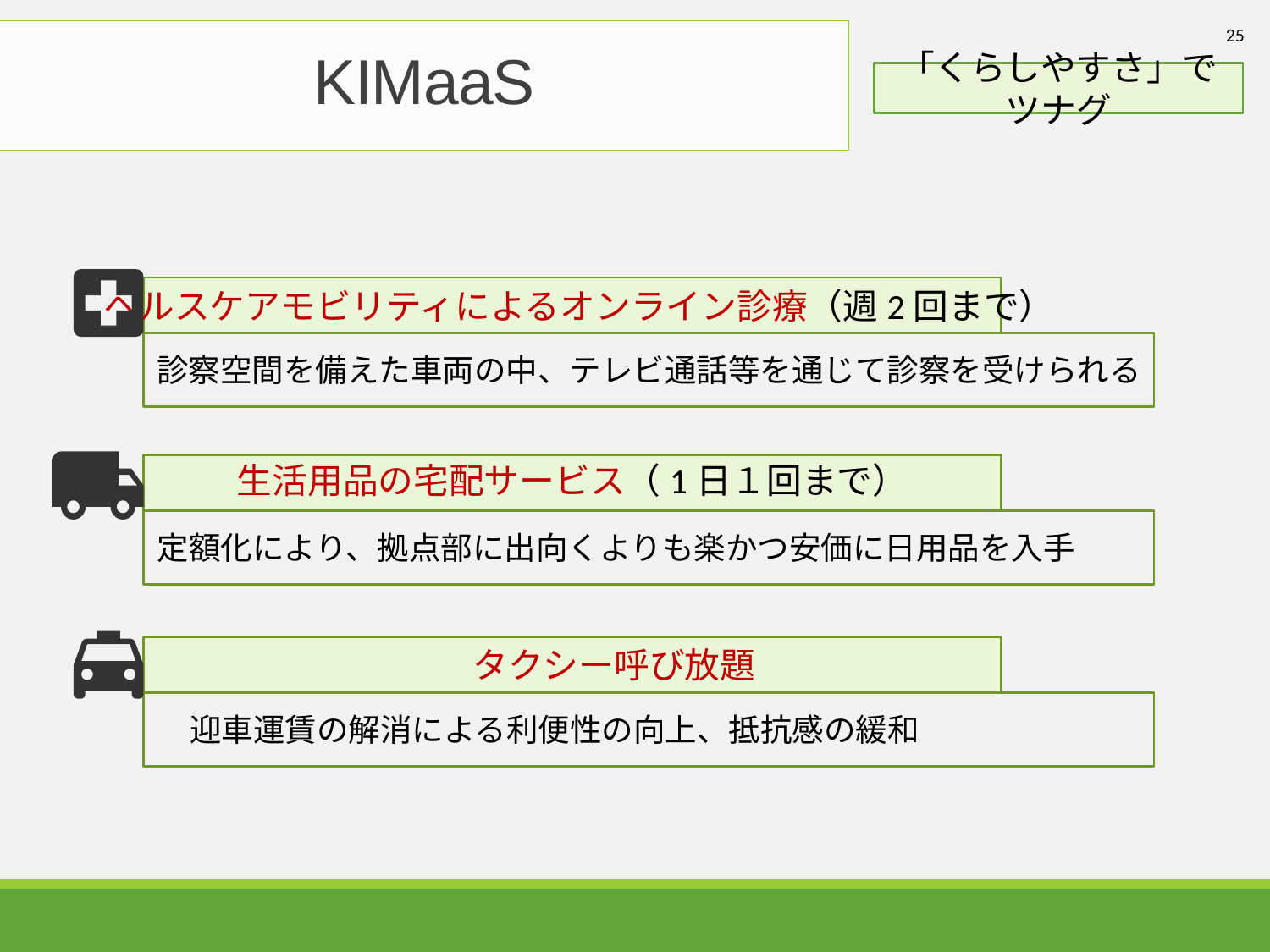

25
KIMaaS
「くらしやすさ」でツナグ

ヘルスケアモビリティによるオンライン診療（週2回まで）

診察空間を備えた車両の中、テレビ通話等を通じて診察を受けられる

生活用品の宅配サービス（1日１回まで）

定額化により、拠点部に出向くよりも楽かつ安価に日用品を入手

タクシー呼び放題

迎車運賃の解消による利便性の向上、抵抗感の緩和